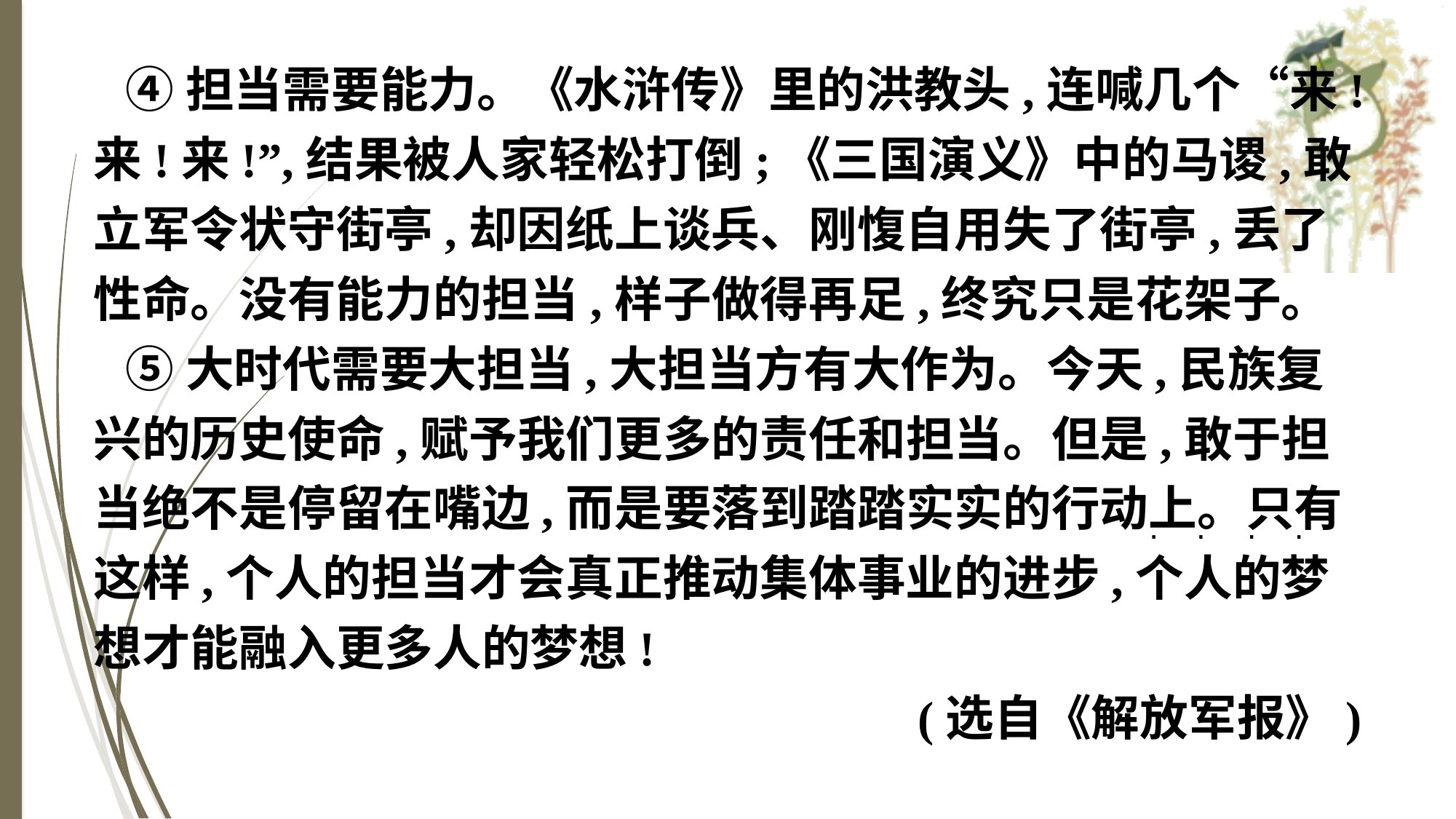

④担当需要能力。《水浒传》里的洪教头,连喊几个“来!来!来!”,结果被人家轻松打倒;《三国演义》中的马谡,敢立军令状守街亭,却因纸上谈兵、刚愎自用失了街亭,丢了性命。没有能力的担当,样子做得再足,终究只是花架子。
⑤大时代需要大担当,大担当方有大作为。今天,民族复兴的历史使命,赋予我们更多的责任和担当。但是,敢于担当绝不是停留在嘴边,而是要落到踏踏实实的行动上。只有这样,个人的担当才会真正推动集体事业的进步,个人的梦想才能融入更多人的梦想!
(选自《解放军报》)
·
·
·
·